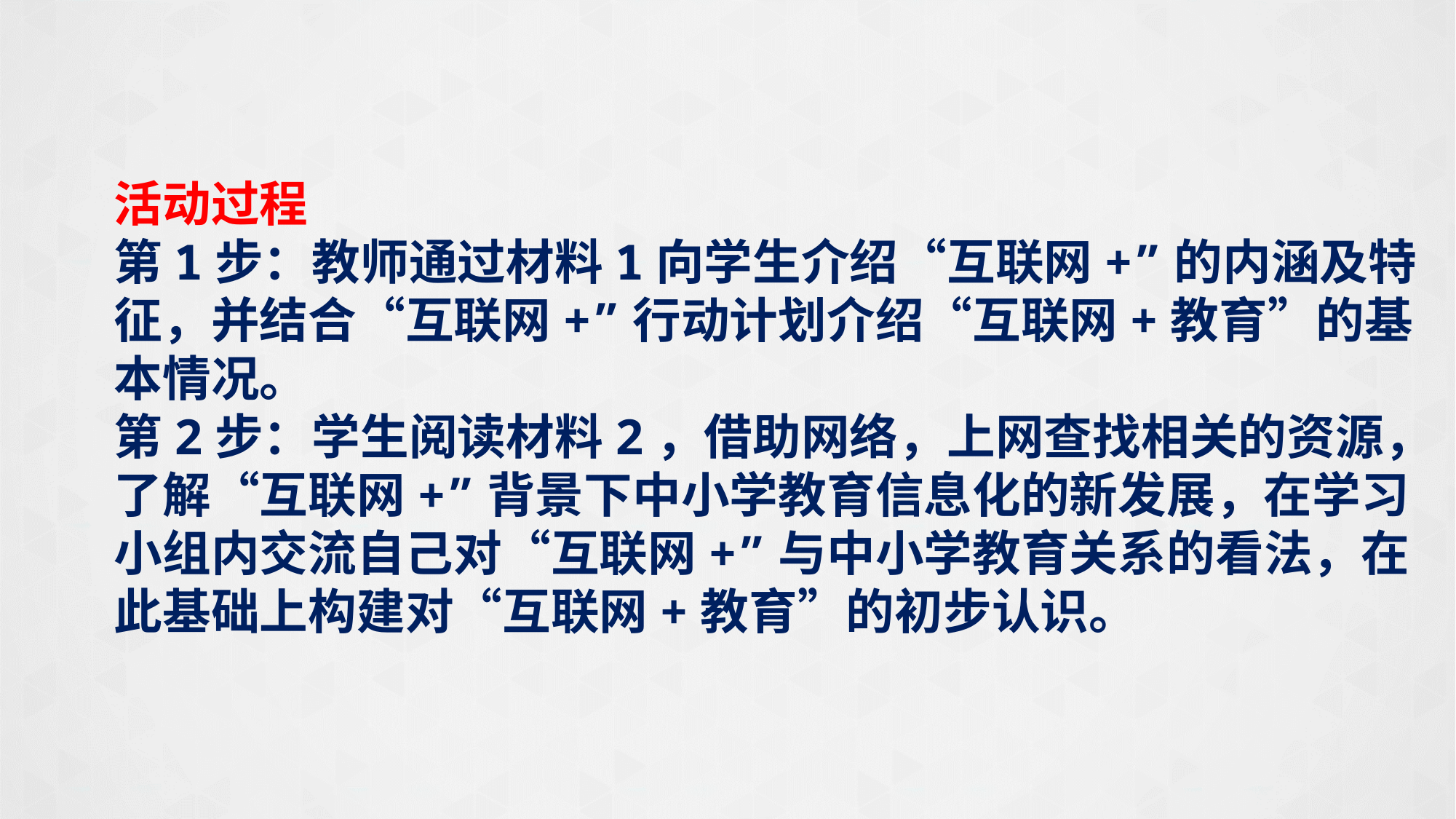

活动过程
第1步：教师通过材料1向学生介绍“互联网+”的内涵及特征，并结合“互联网+”行动计划介绍“互联网+教育”的基本情况。
第2步：学生阅读材料2，借助网络，上网查找相关的资源，了解“互联网+”背景下中小学教育信息化的新发展，在学习小组内交流自己对“互联网+”与中小学教育关系的看法，在此基础上构建对“互联网+教育”的初步认识。